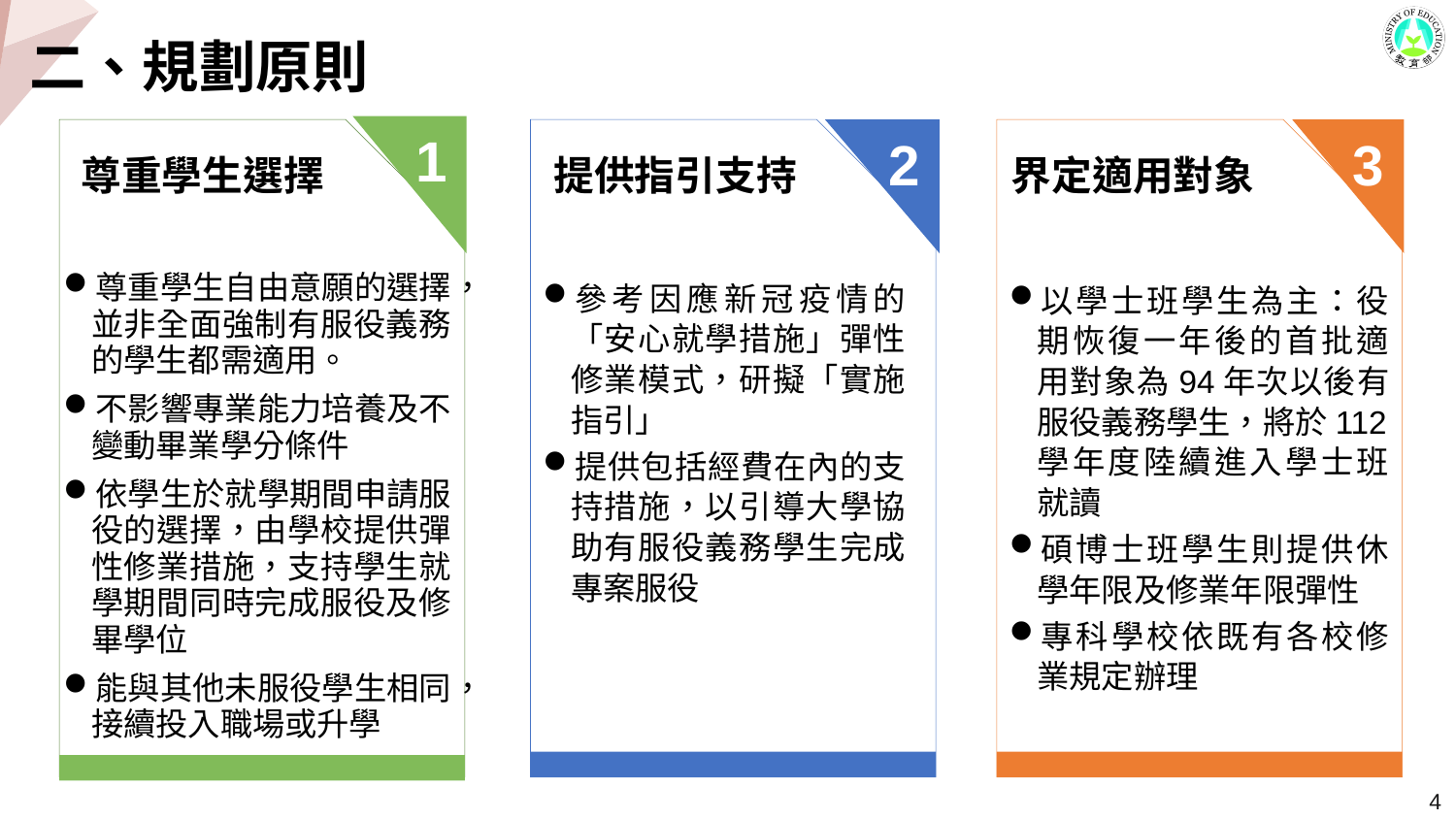

# 二、規劃原則
1

3

2

尊重學生選擇
尊重學生自由意願的選擇，並非全面強制有服役義務的學生都需適用。
不影響專業能力培養及不變動畢業學分條件
依學生於就學期間申請服役的選擇，由學校提供彈性修業措施，支持學生就學期間同時完成服役及修畢學位
能與其他未服役學生相同，接續投入職場或升學
提供指引支持
界定適用對象
參考因應新冠疫情的「安心就學措施」彈性修業模式，研擬「實施指引」
提供包括經費在內的支持措施，以引導大學協助有服役義務學生完成專案服役
以學士班學生為主：役期恢復一年後的首批適用對象為94年次以後有服役義務學生，將於112學年度陸續進入學士班就讀
碩博士班學生則提供休學年限及修業年限彈性
專科學校依既有各校修業規定辦理